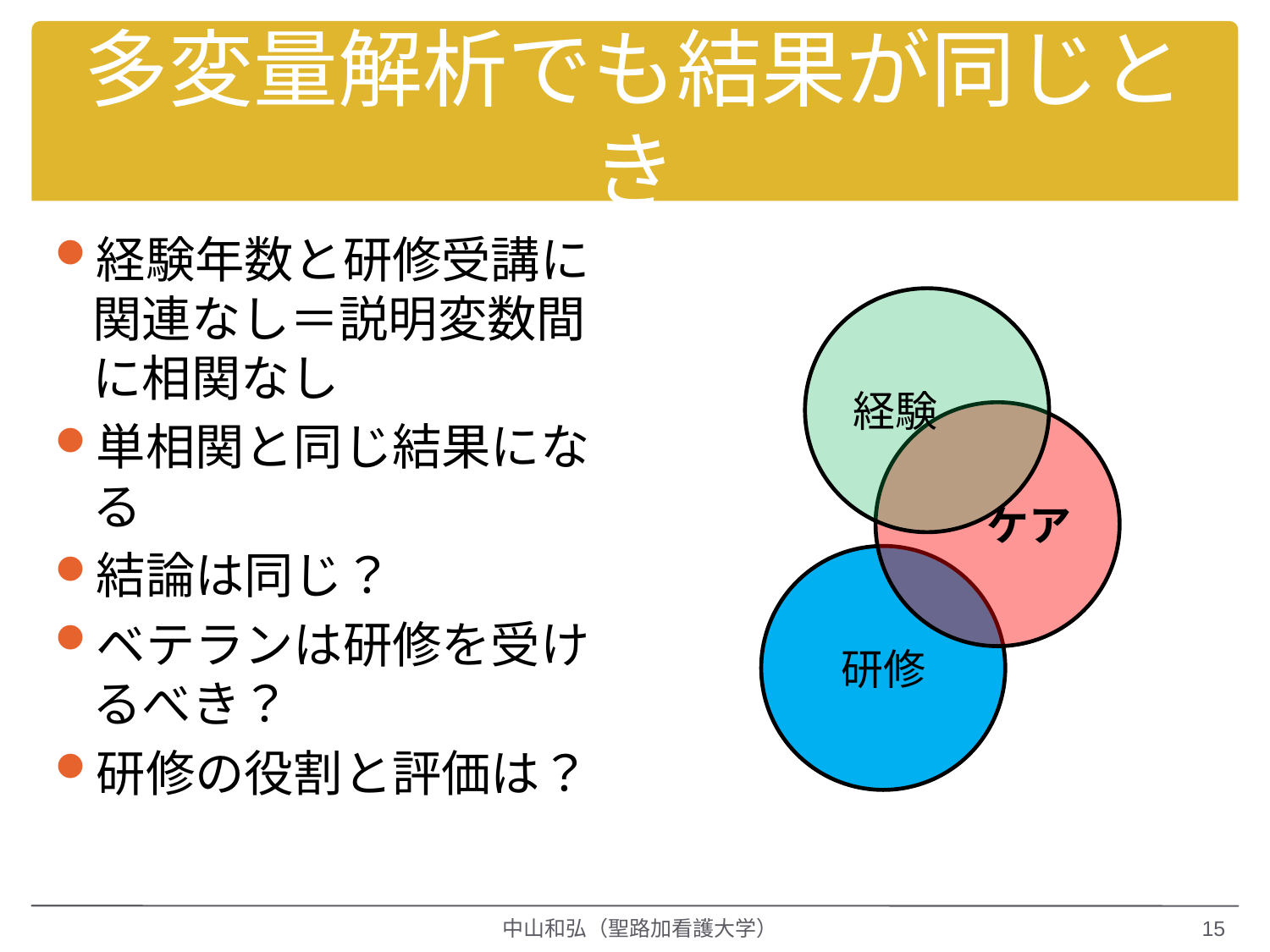

# 多変量解析でも結果が同じとき
経験年数と研修受講に関連なし＝説明変数間に相関なし
単相関と同じ結果になる
結論は同じ？
ベテランは研修を受けるべき？
研修の役割と評価は？

経験
ケア
研修
中山和弘（聖路加看護大学）
15